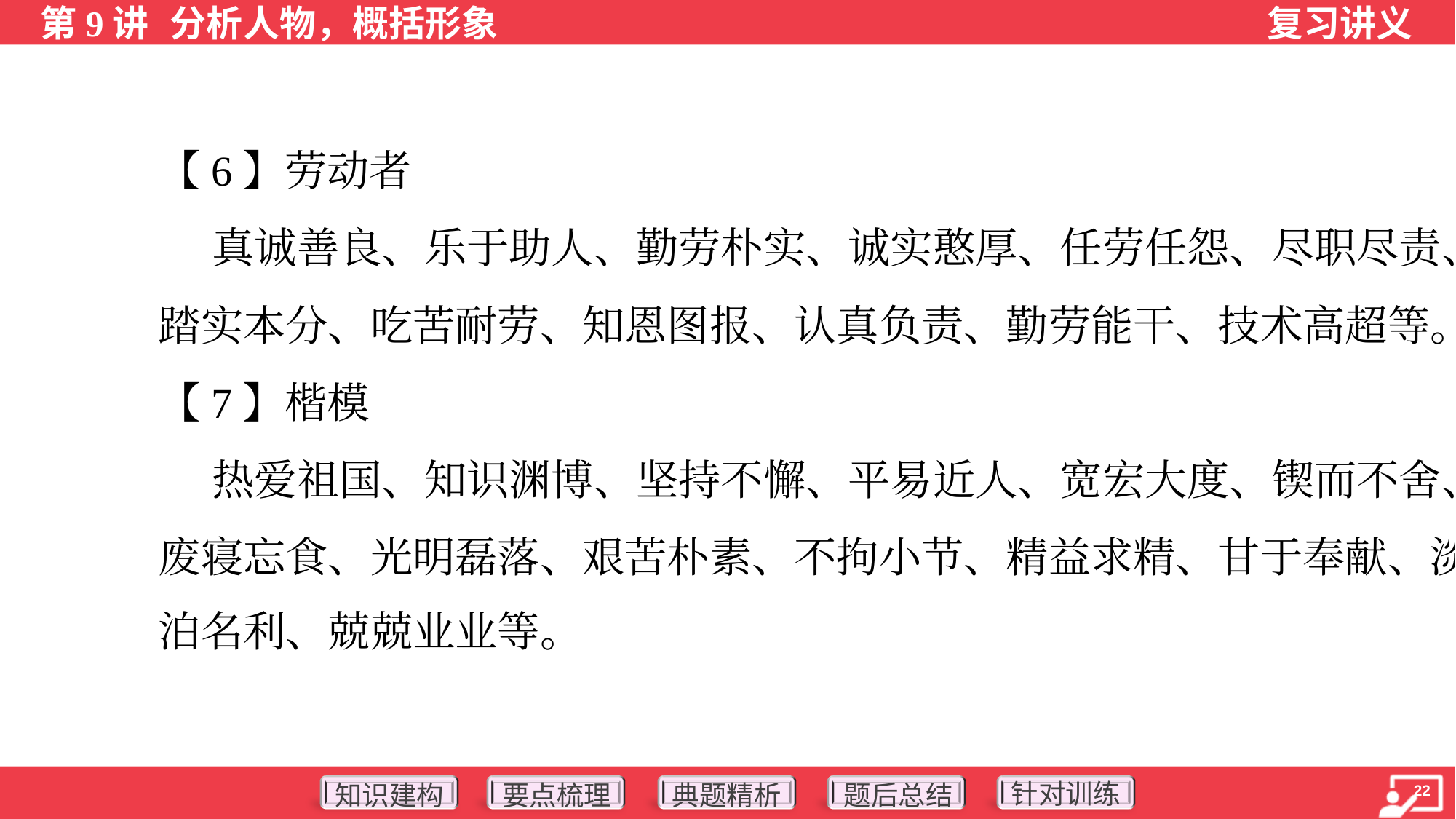

【6】劳动者
    真诚善良、乐于助人、勤劳朴实、诚实憨厚、任劳任怨、尽职尽责、
踏实本分、吃苦耐劳、知恩图报、认真负责、勤劳能干、技术高超等。
【7】楷模
    热爱祖国、知识渊博、坚持不懈、平易近人、宽宏大度、锲而不舍、
废寝忘食、光明磊落、艰苦朴素、不拘小节、精益求精、甘于奉献、淡
泊名利、兢兢业业等。